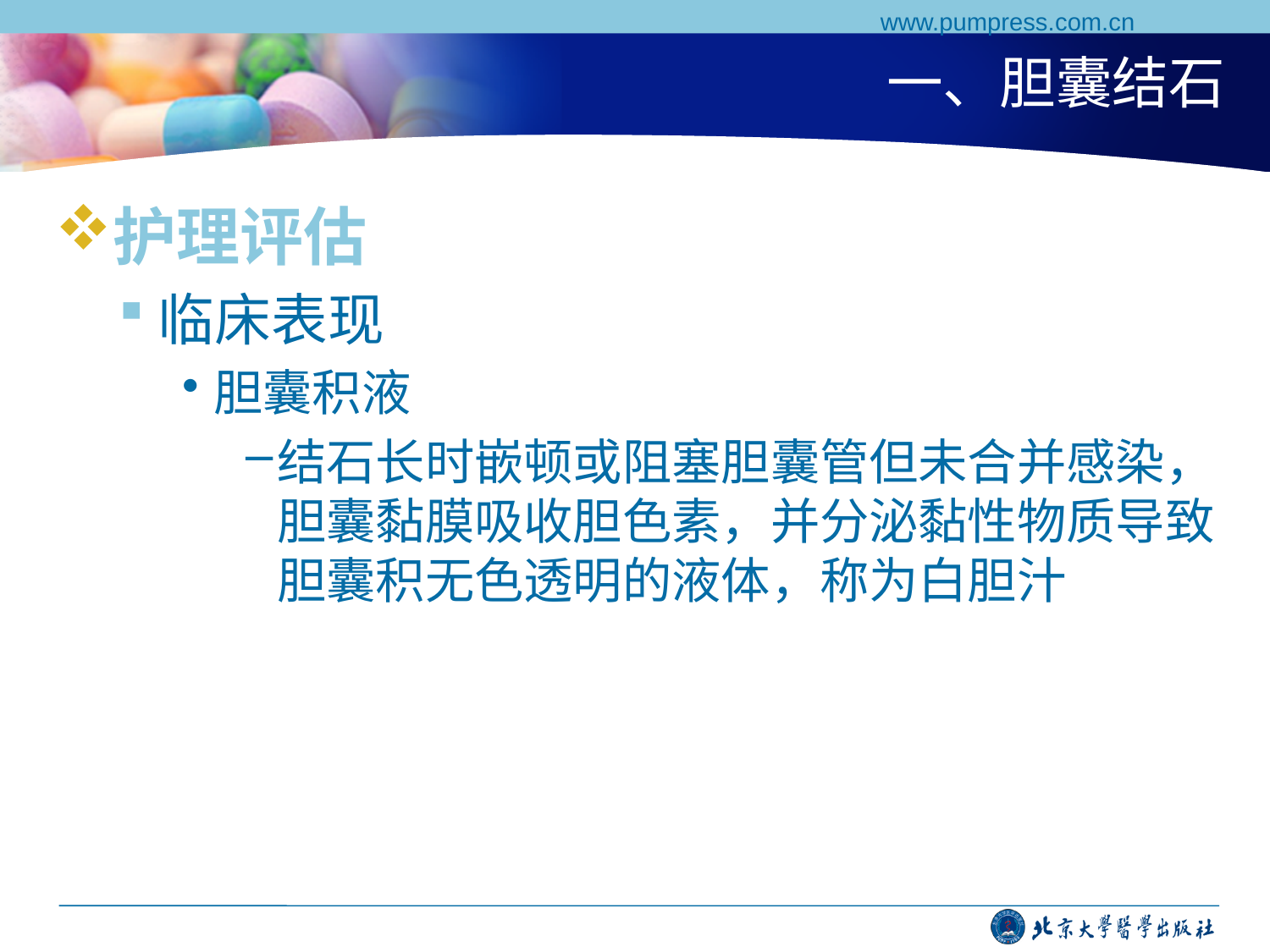

www.pumpress.com.cn
# 一、胆囊结石
护理评估
临床表现
胆囊积液
结石长时嵌顿或阻塞胆囊管但未合并感染，胆囊黏膜吸收胆色素，并分泌黏性物质导致胆囊积无色透明的液体，称为白胆汁